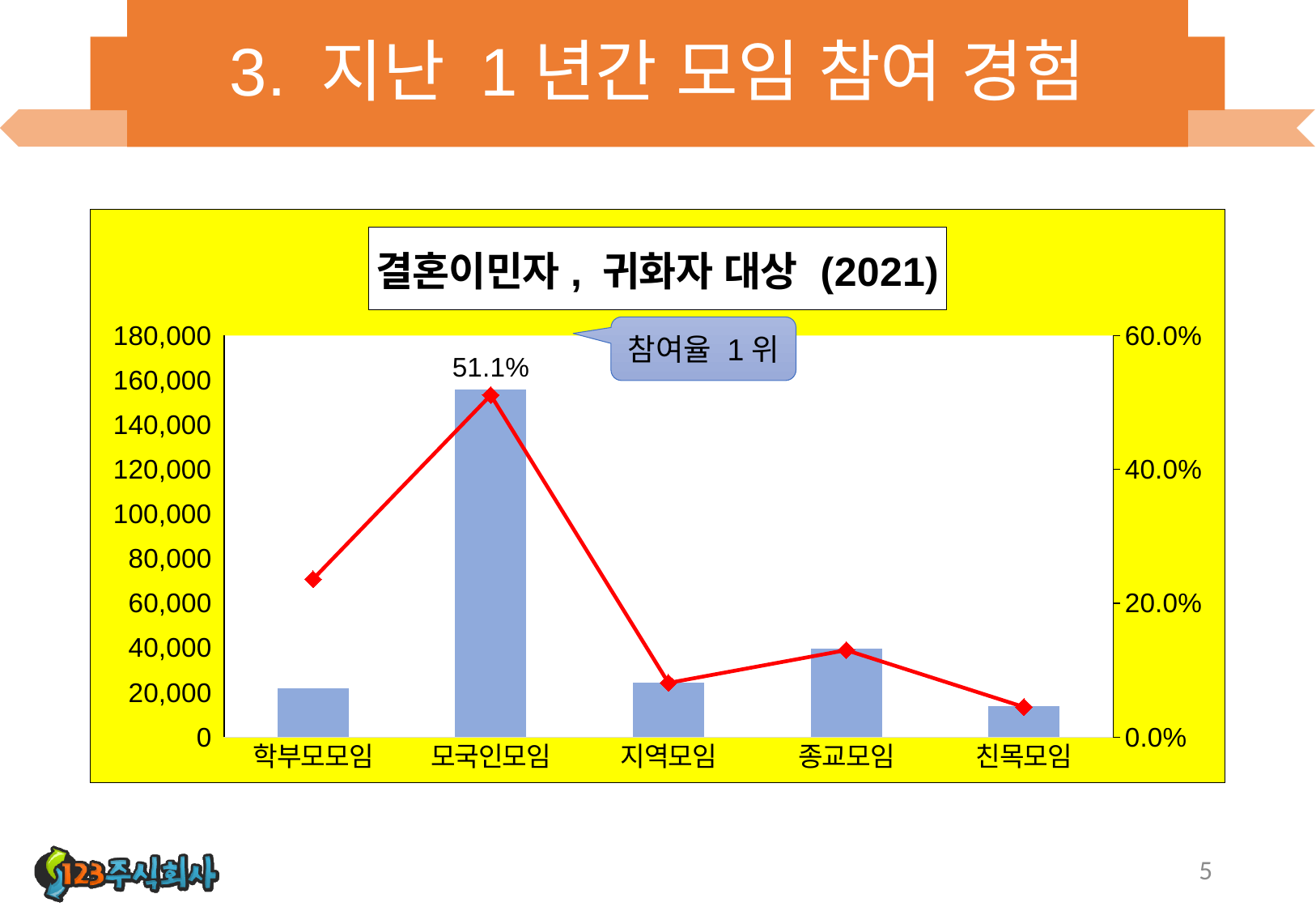

# 3. 지난 1년간 모임 참여 경험

### Chart: 결혼이민자, 귀화자 대상 (2021)

| Category | 인원 | 비율 |
|---|---|---|
| 학부모모임 | 21802.0 | 0.236 |
| 모국인모임 | 155868.0 | 0.511 |
| 지역모임 | 24609.0 | 0.081 |
| 종교모임 | 39565.0 | 0.13 |
| 친목모임 | 13870.0 | 0.045 |
참여율 1위
5